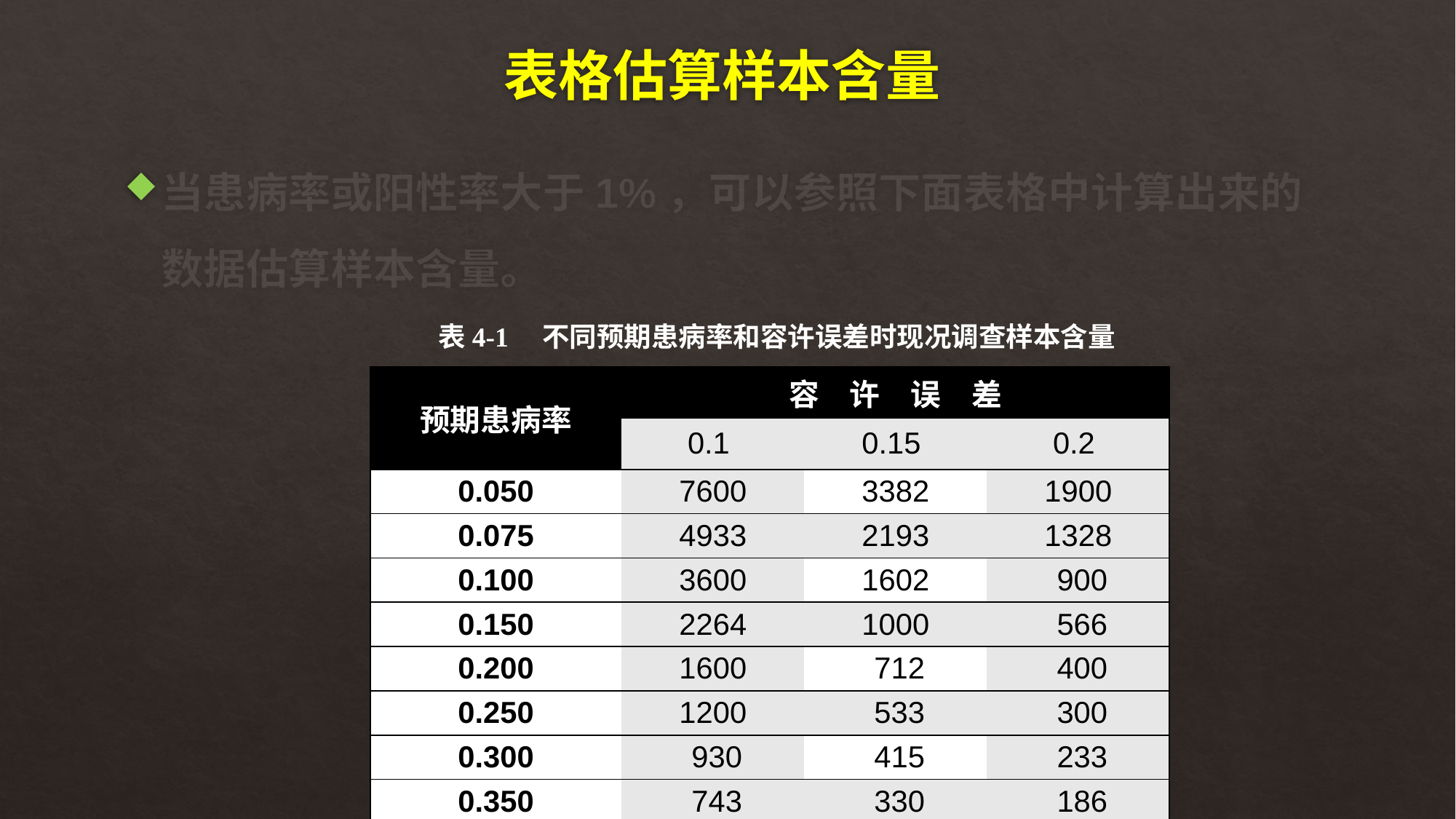

# 表格估算样本含量
当患病率或阳性率大于1%，可以参照下面表格中计算出来的数据估算样本含量。

表4-1　不同预期患病率和容许误差时现况调查样本含量
| 预期患病率 | 容　许　误　差 |  |  |
| --- | --- | --- | --- |
|  | 0.1 | 0.15 | 0.2 |
| 0.050 | 7600 | 3382 | 1900 |
| 0.075 | 4933 | 2193 | 1328 |
| 0.100 | 3600 | 1602 | 900 |
| 0.150 | 2264 | 1000 | 566 |
| 0.200 | 1600 | 712 | 400 |
| 0.250 | 1200 | 533 | 300 |
| 0.300 | 930 | 415 | 233 |
| 0.350 | 743 | 330 | 186 |